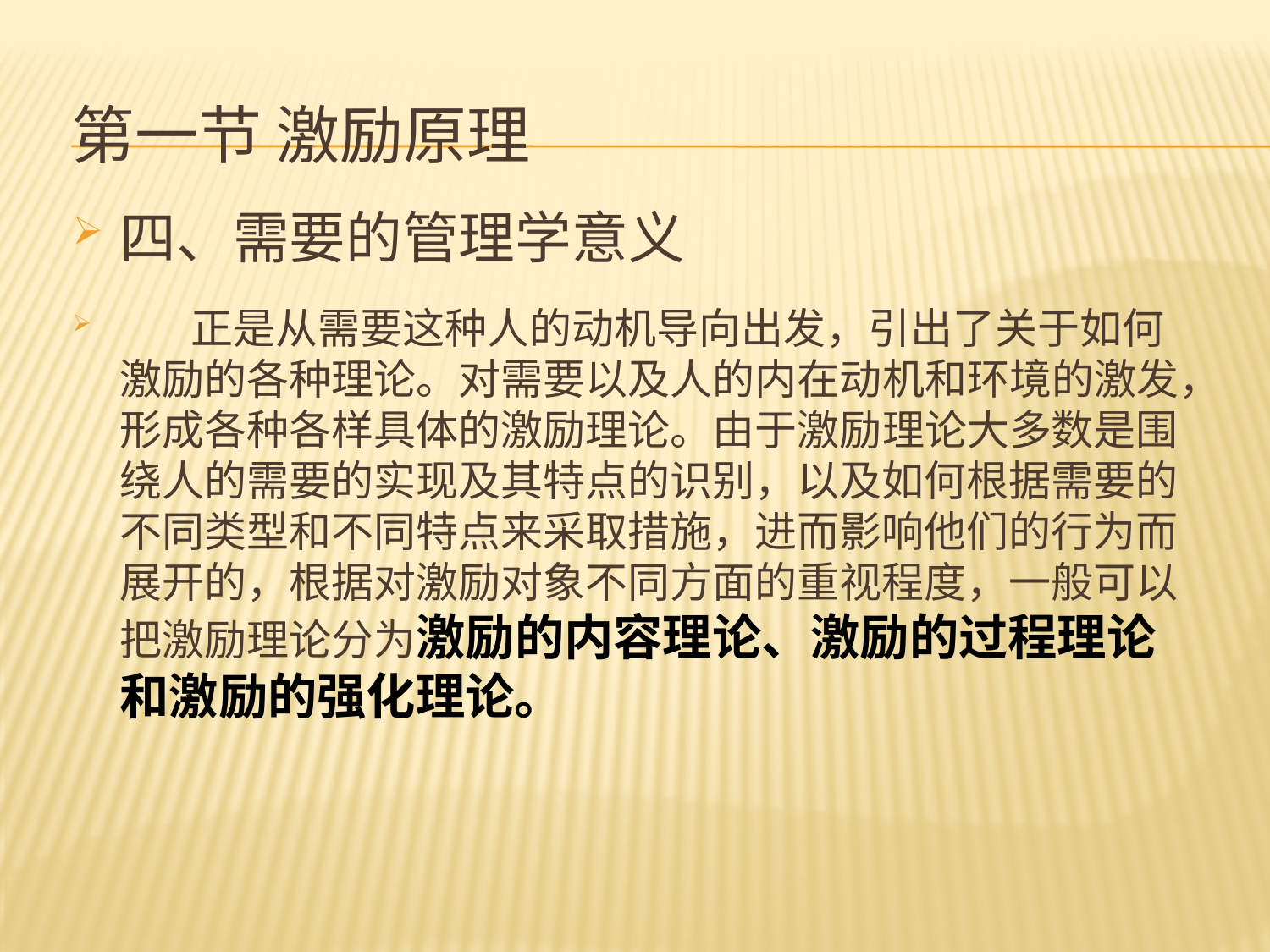

# 第一节 激励原理
四、需要的管理学意义
        正是从需要这种人的动机导向出发，引出了关于如何激励的各种理论。对需要以及人的内在动机和环境的激发，形成各种各样具体的激励理论。由于激励理论大多数是围绕人的需要的实现及其特点的识别，以及如何根据需要的不同类型和不同特点来采取措施，进而影响他们的行为而展开的，根据对激励对象不同方面的重视程度，一般可以把激励理论分为激励的内容理论、激励的过程理论和激励的强化理论。